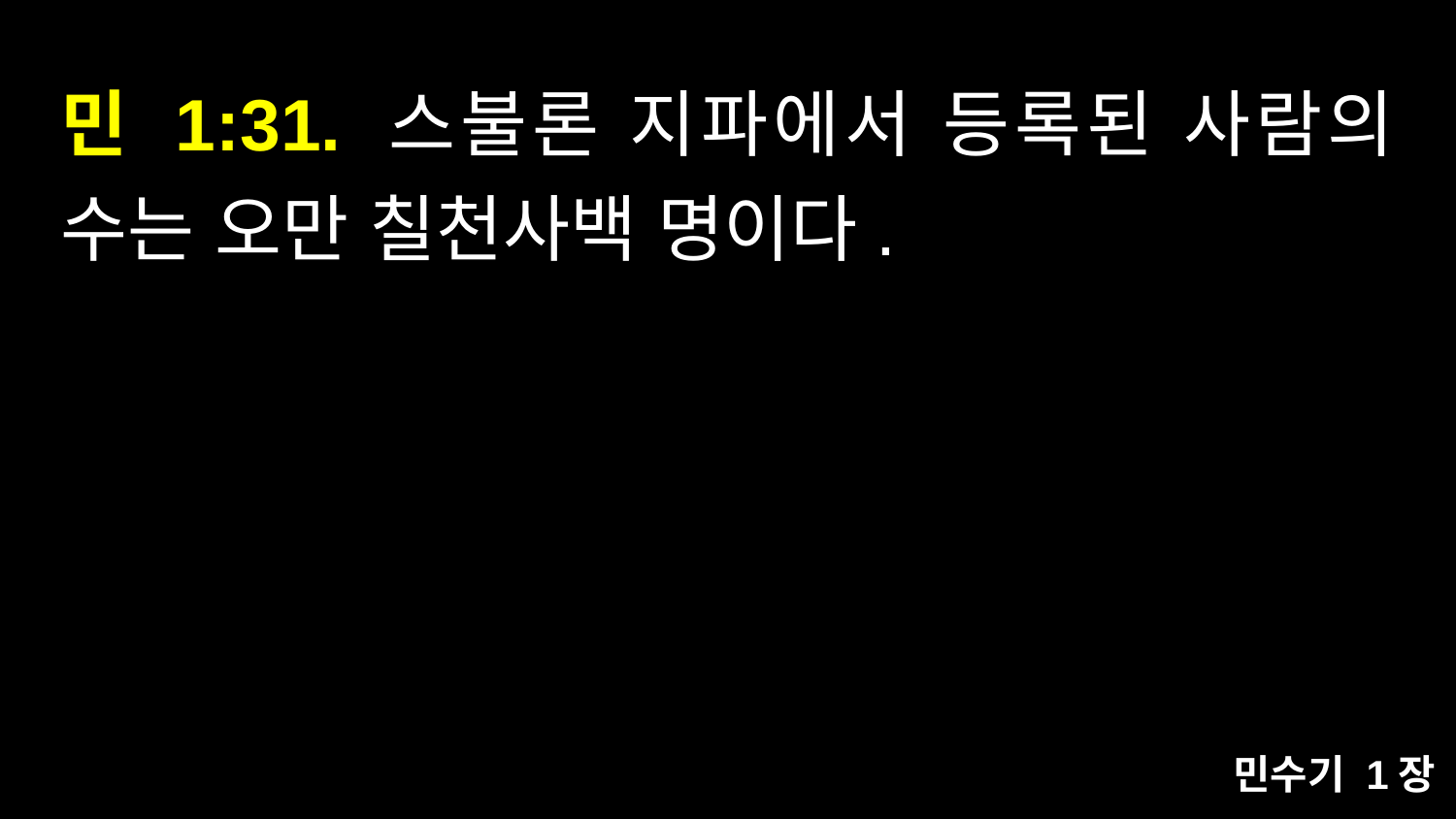

# 민 1:31. 스불론 지파에서 등록된 사람의 수는 오만 칠천사백 명이다.
민수기 1장